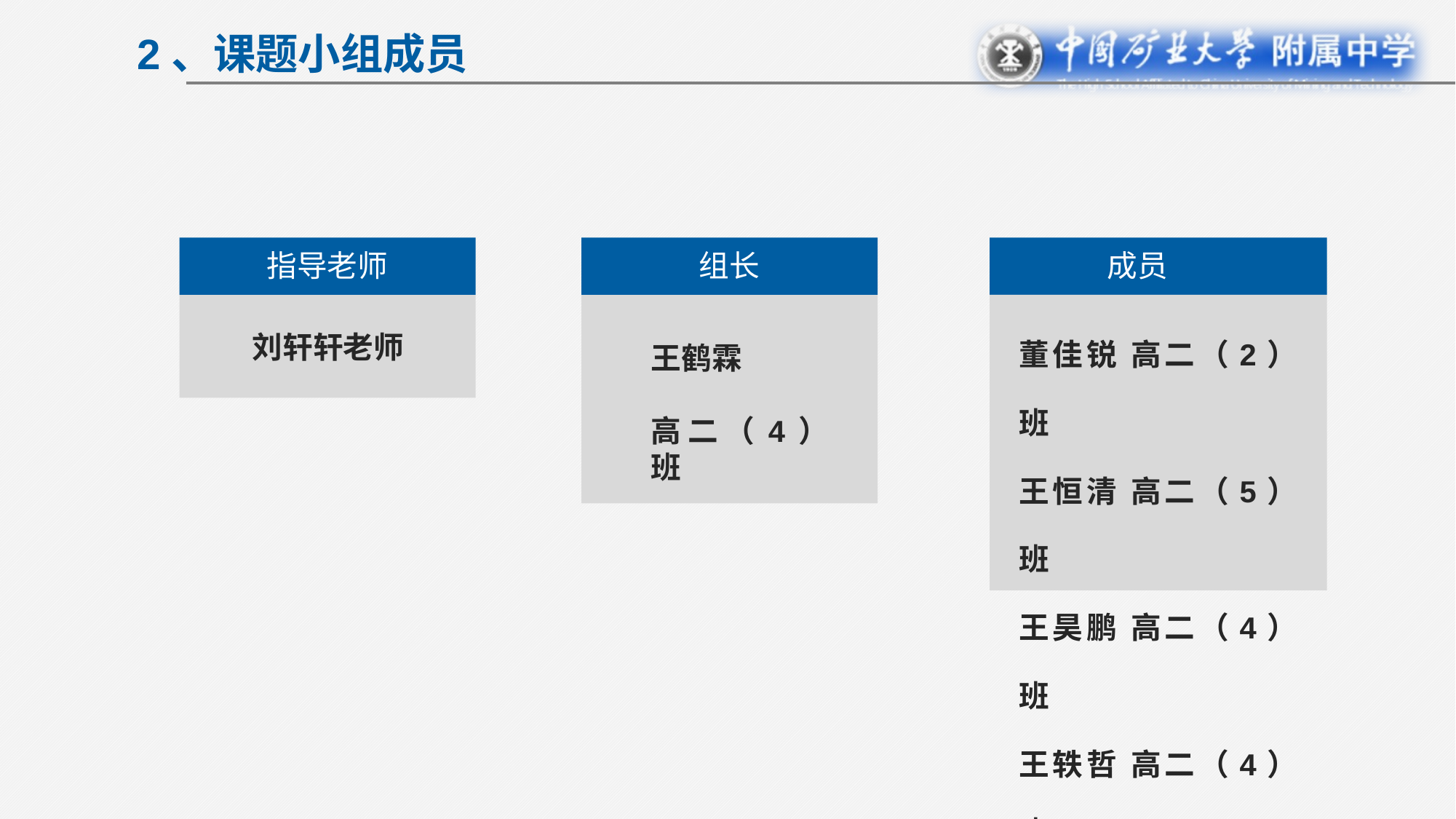

2、课题小组成员

指导老师
组长
成员
董佳锐 高二（2）班
王恒清 高二（5）班
王昊鹏 高二（4）班
王轶哲 高二（4）班
刘轩轩老师
王鹤霖

高二（4）班